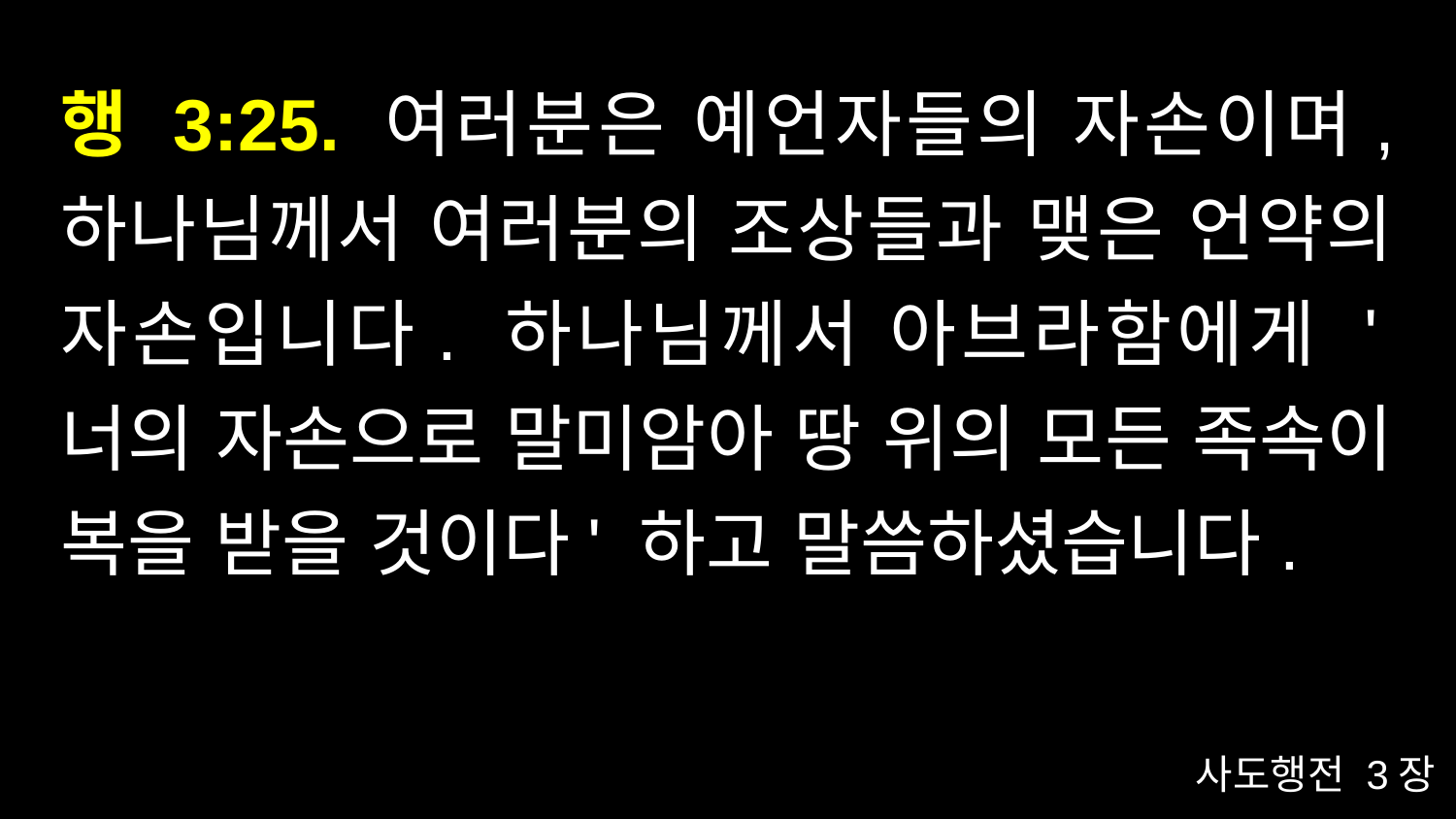

# 행 3:25. 여러분은 예언자들의 자손이며, 하나님께서 여러분의 조상들과 맺은 언약의 자손입니다. 하나님께서 아브라함에게 '너의 자손으로 말미암아 땅 위의 모든 족속이 복을 받을 것이다' 하고 말씀하셨습니다.
사도행전 3장